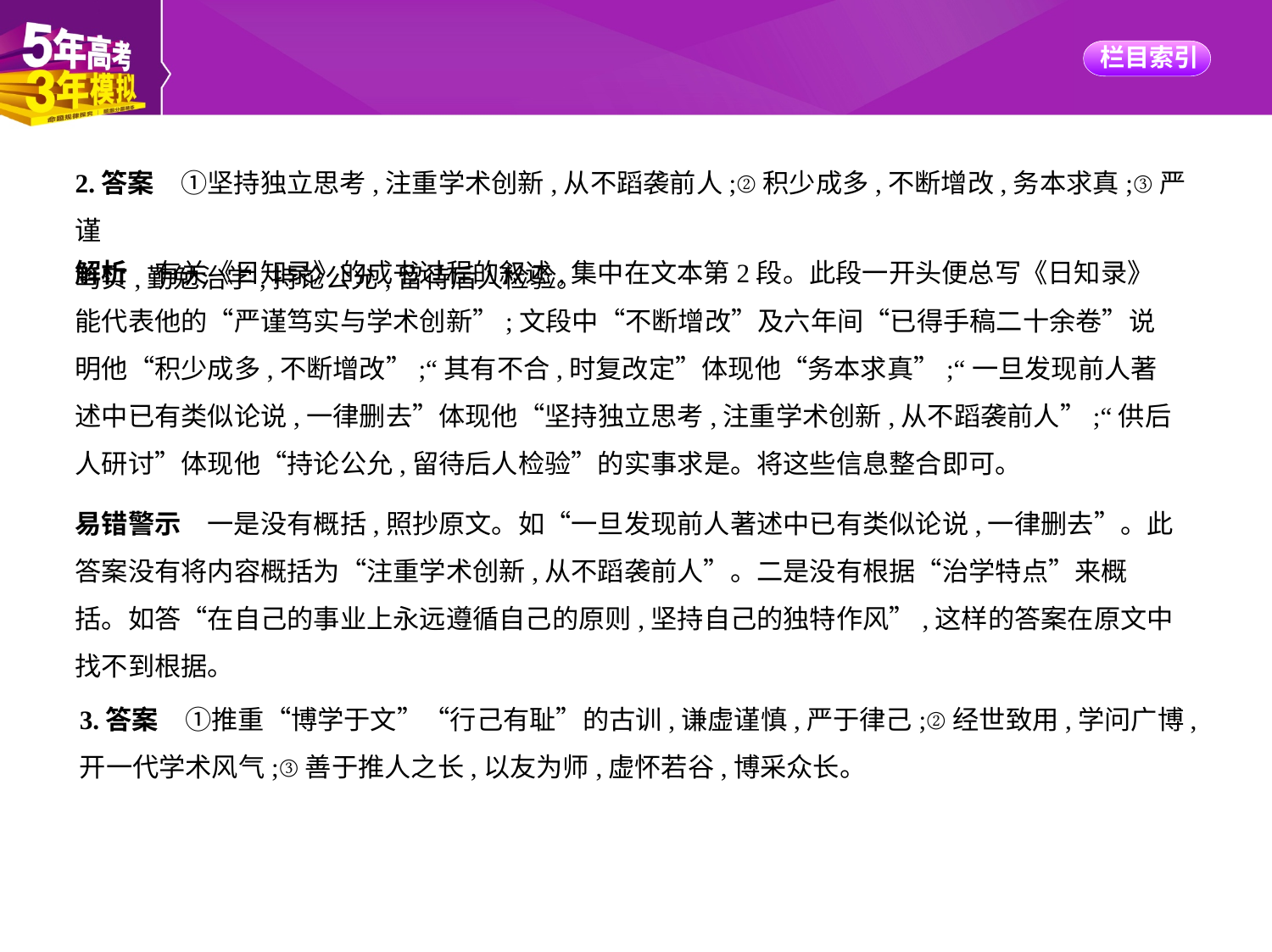

2.答案　①坚持独立思考,注重学术创新,从不蹈袭前人;②积少成多,不断增改,务本求真;③严谨
笃实,勤勉治学,持论公允,留待后人检验。
解析　有关《日知录》的成书过程的叙述,集中在文本第2段。此段一开头便总写《日知录》
能代表他的“严谨笃实与学术创新”;文段中“不断增改”及六年间“已得手稿二十余卷”说
明他“积少成多,不断增改”;“其有不合,时复改定”体现他“务本求真”;“一旦发现前人著
述中已有类似论说,一律删去”体现他“坚持独立思考,注重学术创新,从不蹈袭前人”;“供后
人研讨”体现他“持论公允,留待后人检验”的实事求是。将这些信息整合即可。
易错警示　一是没有概括,照抄原文。如“一旦发现前人著述中已有类似论说,一律删去”。此
答案没有将内容概括为“注重学术创新,从不蹈袭前人”。二是没有根据“治学特点”来概
括。如答“在自己的事业上永远遵循自己的原则,坚持自己的独特作风”,这样的答案在原文中
找不到根据。
3.答案　①推重“博学于文”“行己有耻”的古训,谦虚谨慎,严于律己;②经世致用,学问广博,
开一代学术风气;③善于推人之长,以友为师,虚怀若谷,博采众长。